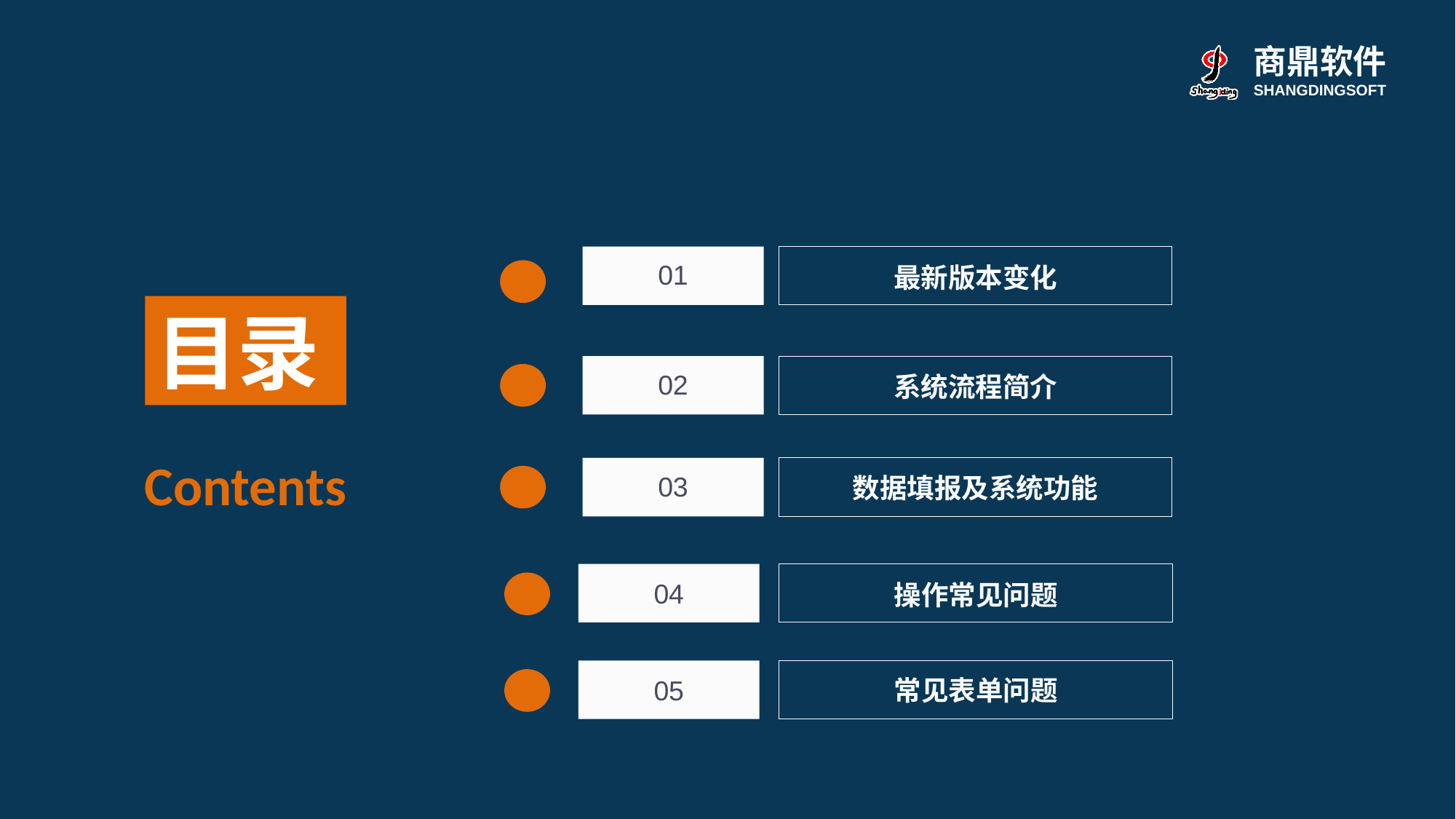

01
最新版本变化

目录
02
系统流程简介

Contents
数据填报及系统功能
03

04
操作常见问题

05
常见表单问题